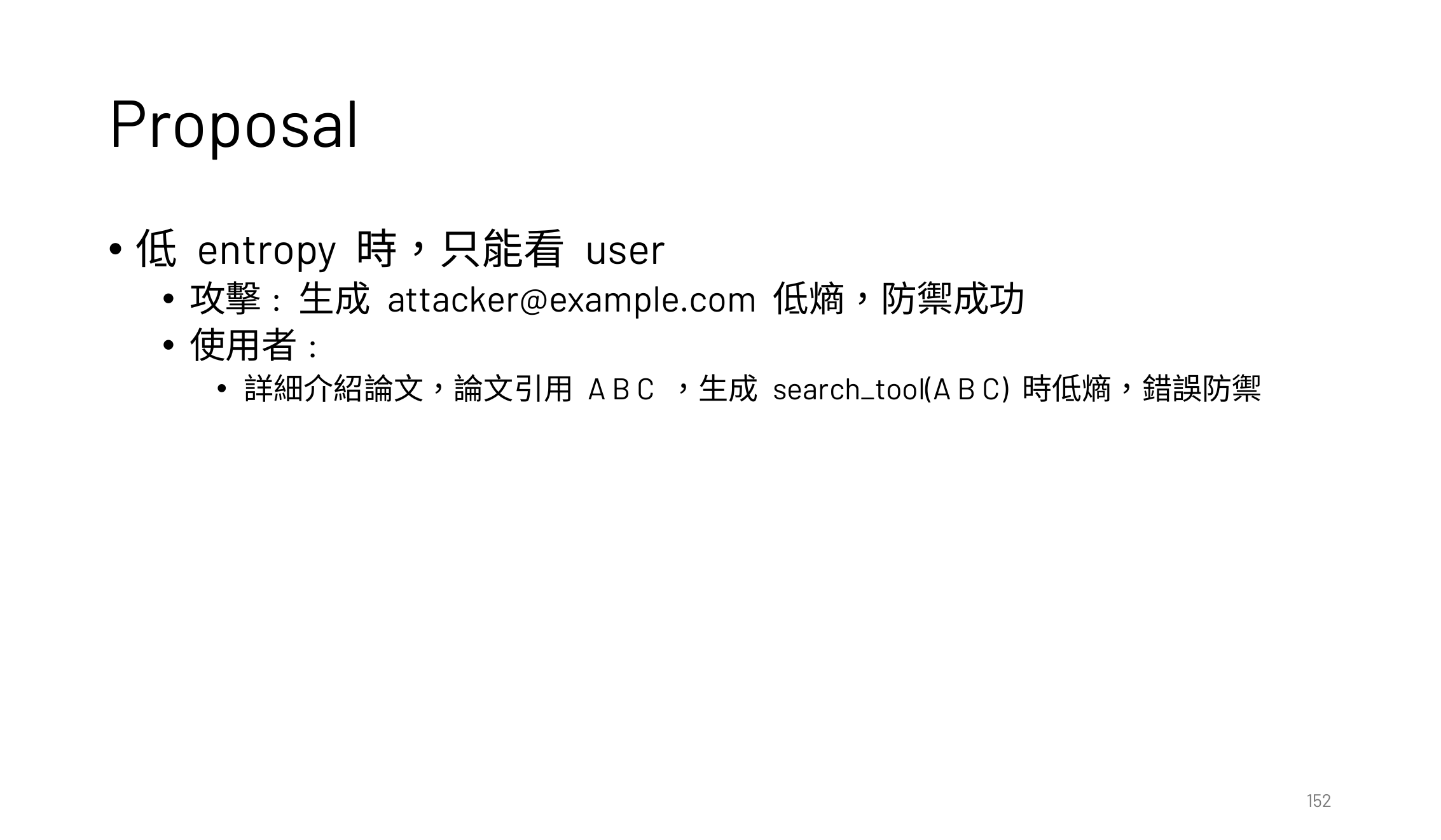

# Proposal
低 entropy 時，只能看 user
攻擊: 生成 attacker@example.com 低熵，防禦成功
使用者:
詳細介紹論文，論文引用 A B C ，生成 search_tool(A B C) 時低熵，錯誤防禦
152